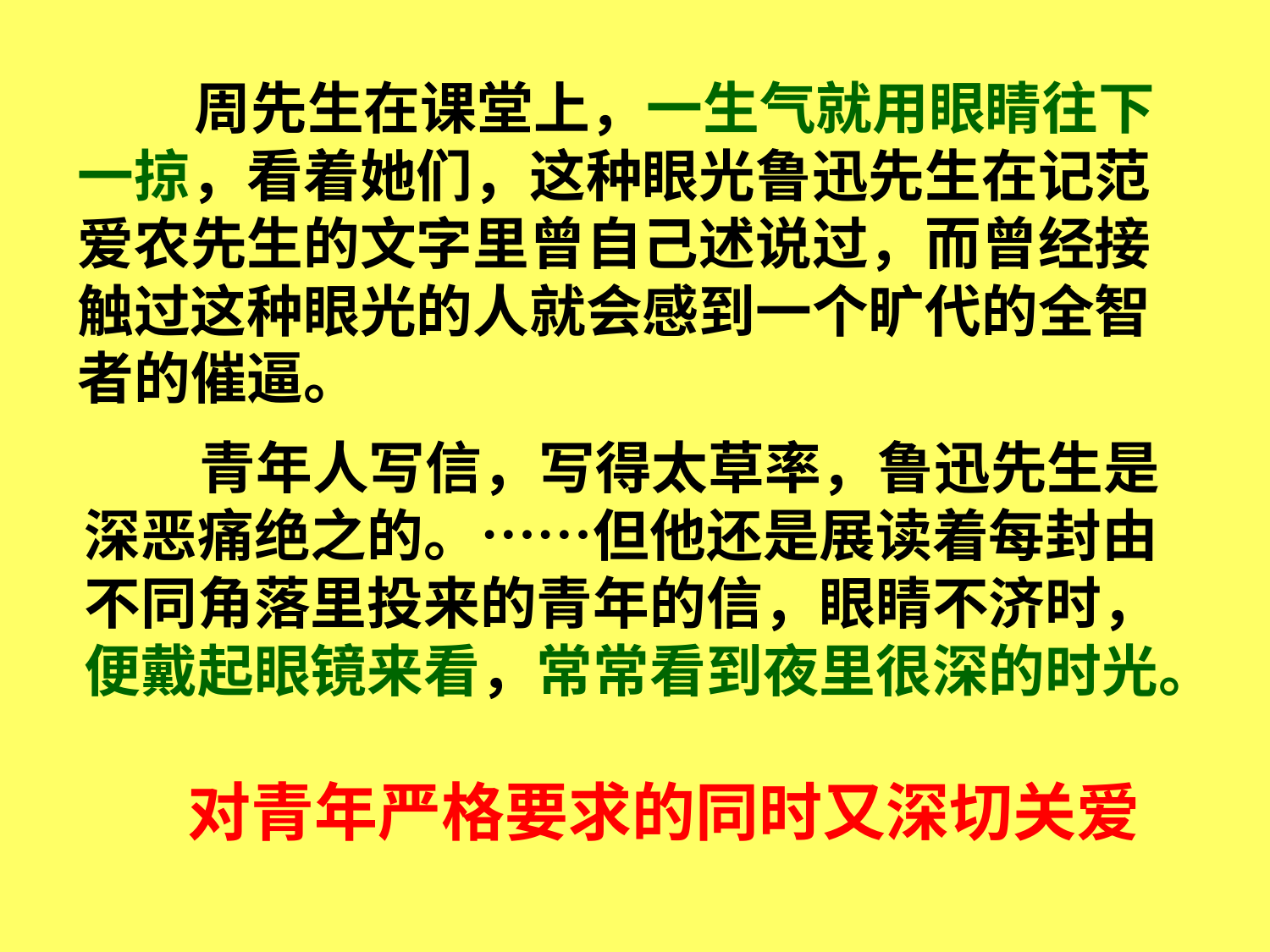

周先生在课堂上，一生气就用眼睛往下一掠，看着她们，这种眼光鲁迅先生在记范爱农先生的文字里曾自己述说过，而曾经接触过这种眼光的人就会感到一个旷代的全智者的催逼。
        青年人写信，写得太草率，鲁迅先生是深恶痛绝之的。……但他还是展读着每封由不同角落里投来的青年的信，眼睛不济时，便戴起眼镜来看，常常看到夜里很深的时光。
对青年严格要求的同时又深切关爱